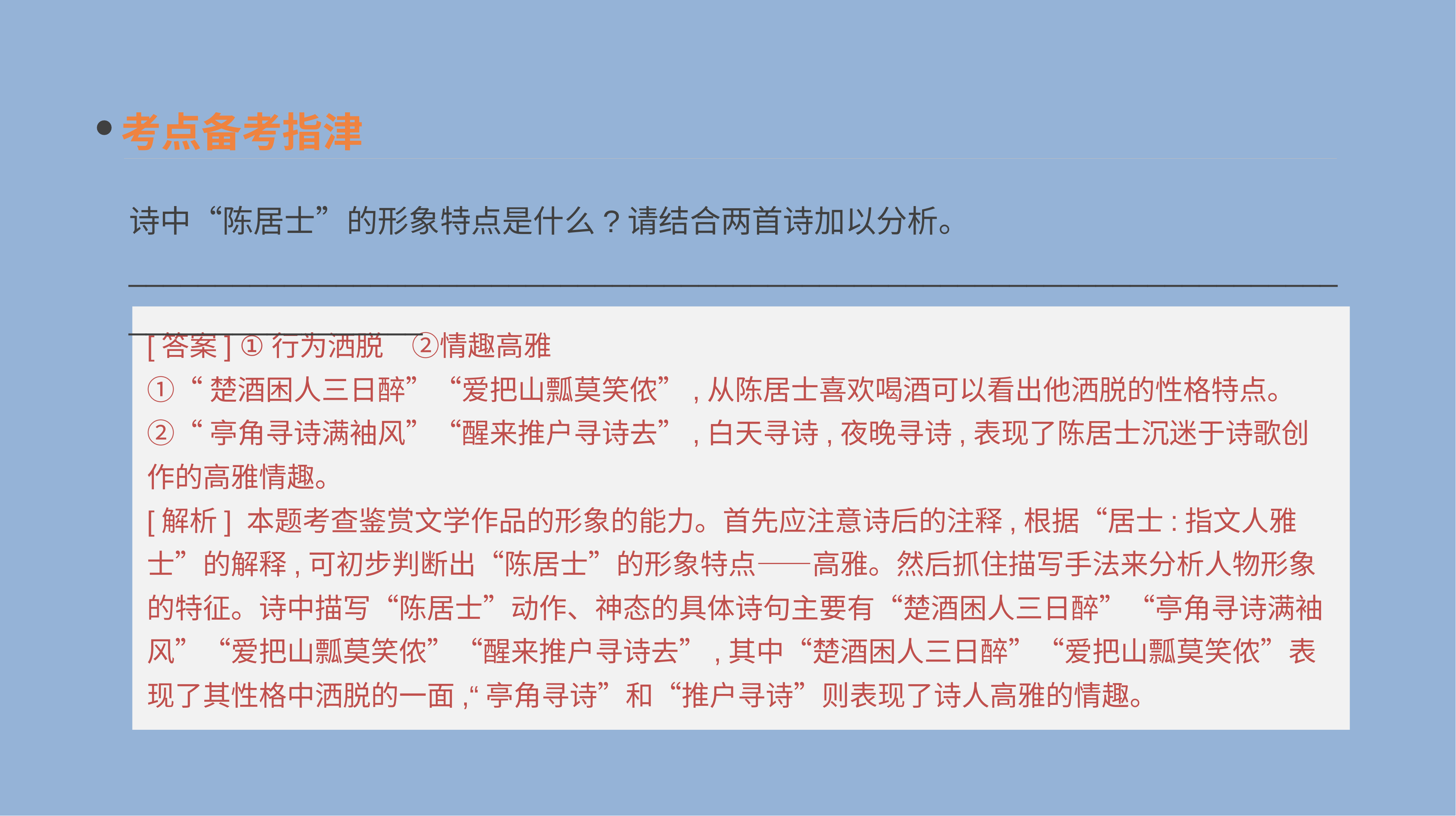

考点备考指津

诗中“陈居士”的形象特点是什么?请结合两首诗加以分析。
_______________________________________________________________________________________

[答案] ①行为洒脱　②情趣高雅
①“楚酒困人三日醉”“爱把山瓢莫笑侬”,从陈居士喜欢喝酒可以看出他洒脱的性格特点。
②“亭角寻诗满袖风”“醒来推户寻诗去”,白天寻诗,夜晚寻诗,表现了陈居士沉迷于诗歌创作的高雅情趣。
[解析] 本题考查鉴赏文学作品的形象的能力。首先应注意诗后的注释,根据“居士:指文人雅士”的解释,可初步判断出“陈居士”的形象特点——高雅。然后抓住描写手法来分析人物形象的特征。诗中描写“陈居士”动作、神态的具体诗句主要有“楚酒困人三日醉”“亭角寻诗满袖风”“爱把山瓢莫笑侬”“醒来推户寻诗去”,其中“楚酒困人三日醉”“爱把山瓢莫笑侬”表现了其性格中洒脱的一面,“亭角寻诗”和“推户寻诗”则表现了诗人高雅的情趣。